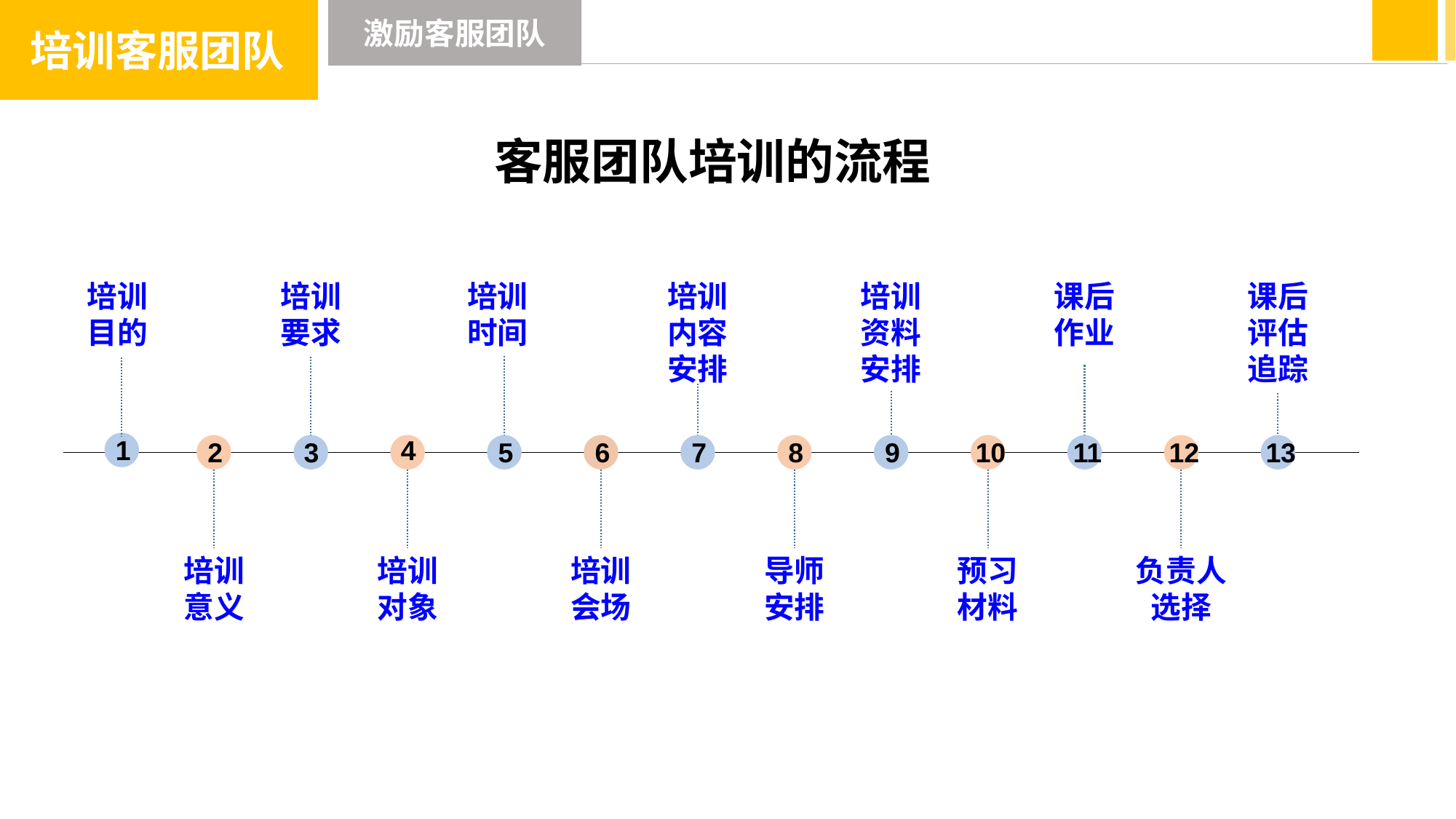

培训客服团队
激励客服团队

客服团队培训的流程
培训目的
培训要求
培训时间
培训
内容
安排
培训
资料
安排
课后作业
课后
评估
追踪
1
4
2
3
5
6
7
8
9
10
11
12
13

培训意义
培训
对象
培训
会场
导师
安排
预习材料
负责人
选择